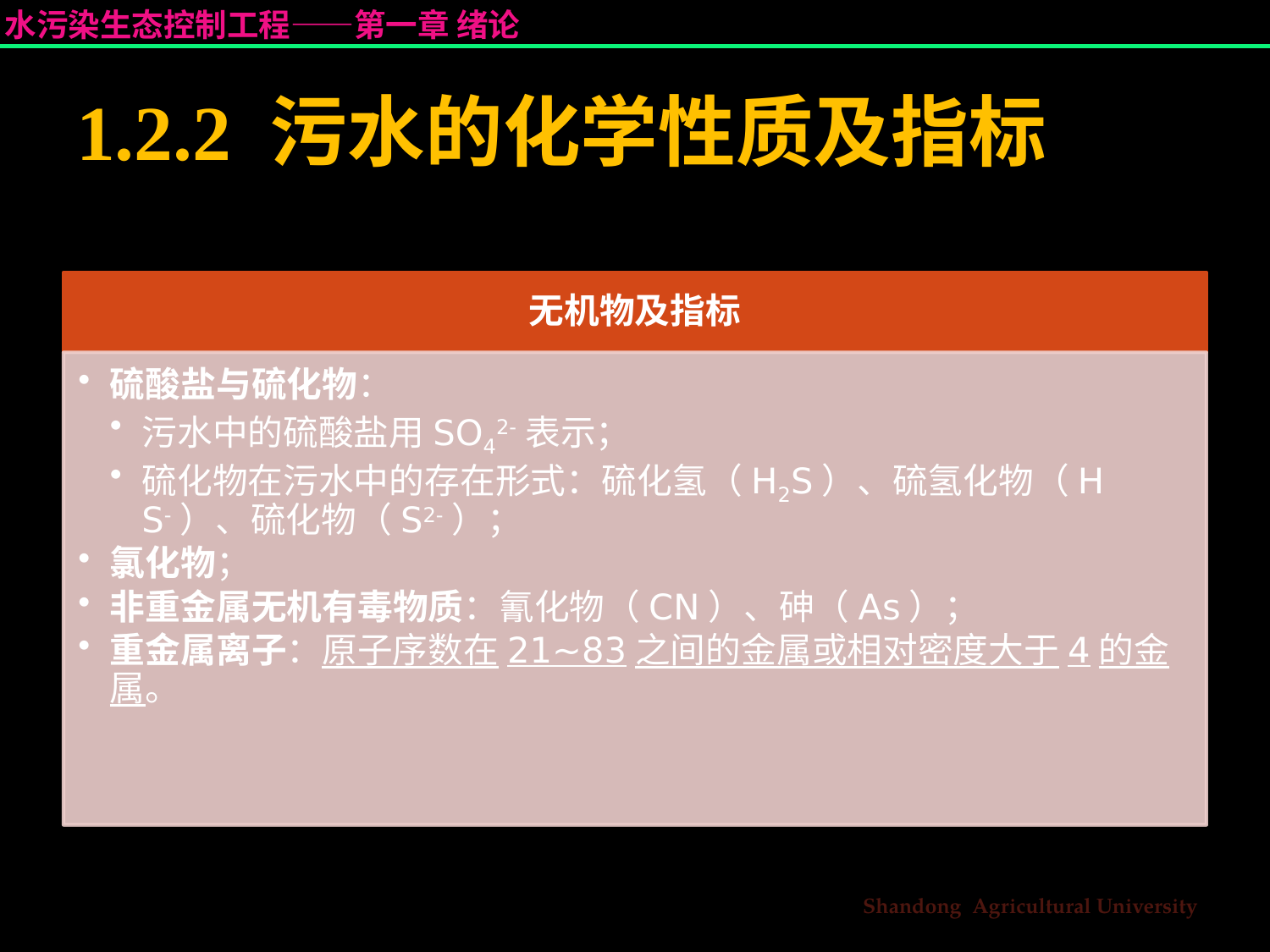

# 1.2.2 污水的化学性质及指标
无机物及指标
硫酸盐与硫化物：
污水中的硫酸盐用SO42-表示；
硫化物在污水中的存在形式：硫化氢（H2S）、硫氢化物（HS-）、硫化物（S2-）；
氯化物；
非重金属无机有毒物质：氰化物（CN）、砷（As）；
重金属离子：原子序数在21~83之间的金属或相对密度大于4的金属。